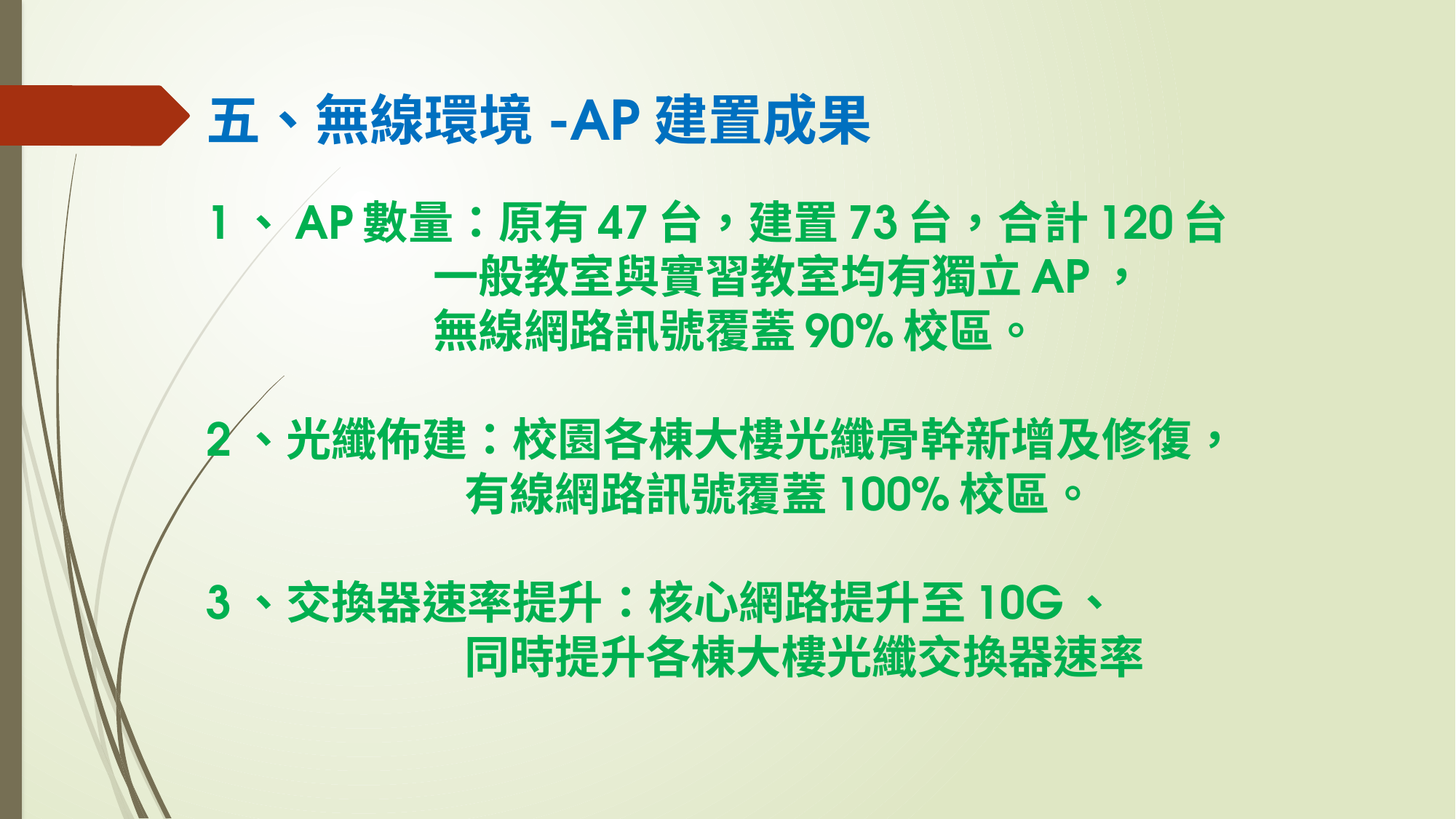

五、無線環境-AP建置成果
1、AP數量：原有47台，建置73台，合計120台
                     一般教室與實習教室均有獨立AP，
                     無線網路訊號覆蓋90%校區。

2、光纖佈建：校園各棟大樓光纖骨幹新增及修復，
                        有線網路訊號覆蓋100%校區。

3、交換器速率提升：核心網路提升至10G、
                        同時提升各棟大樓光纖交換器速率